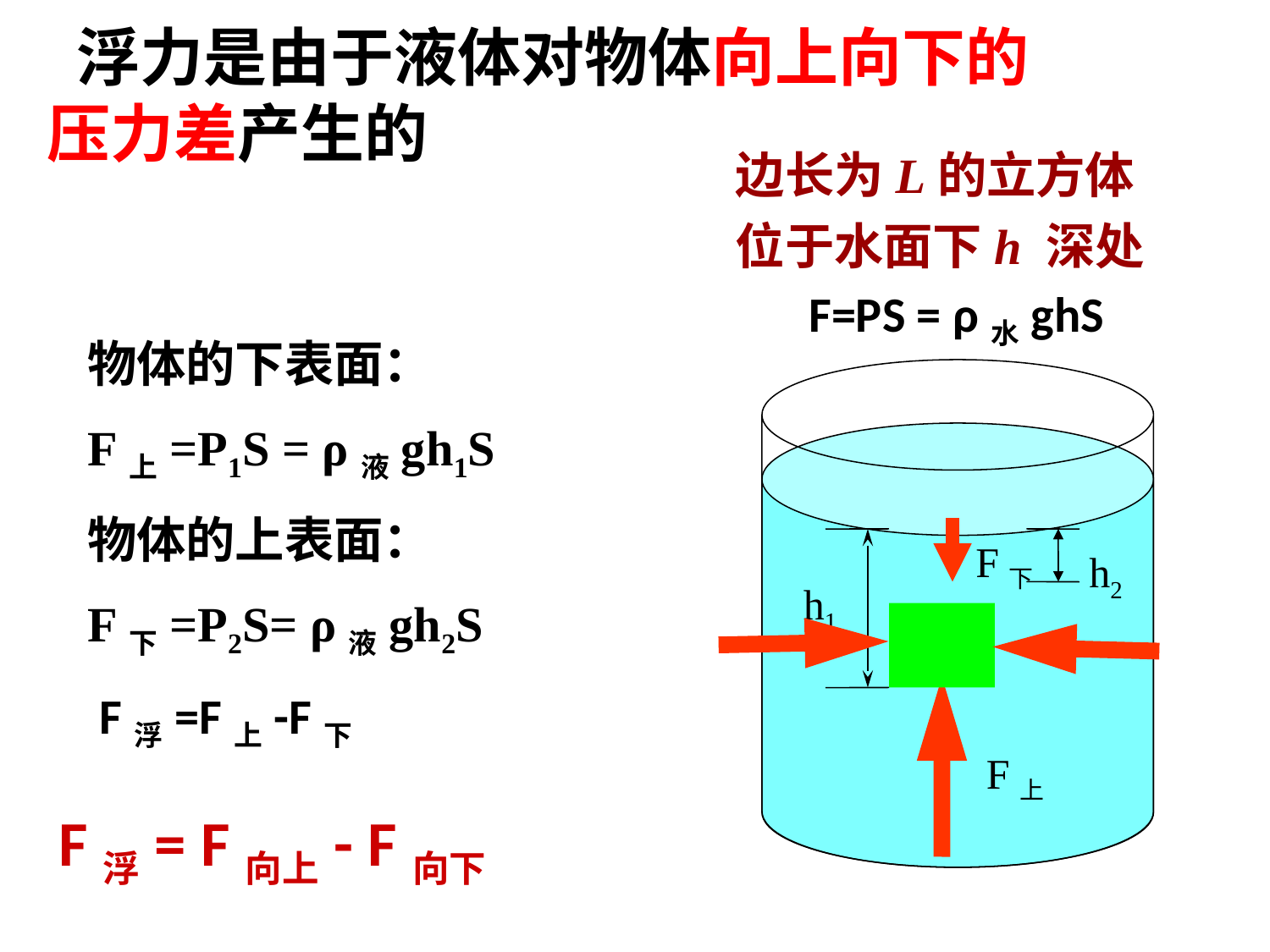

浮力是由于液体对物体向上向下的
压力差产生的
边长为L的立方体位于水面下h 深处
F=PS = ρ水ghS

物体的下表面：
F上=P1S = ρ液gh1S
物体的上表面：
F下=P2S= ρ液gh2S
 F浮=F上-F下

F下

h2
h1

 F浮= F向上- F向下
F上